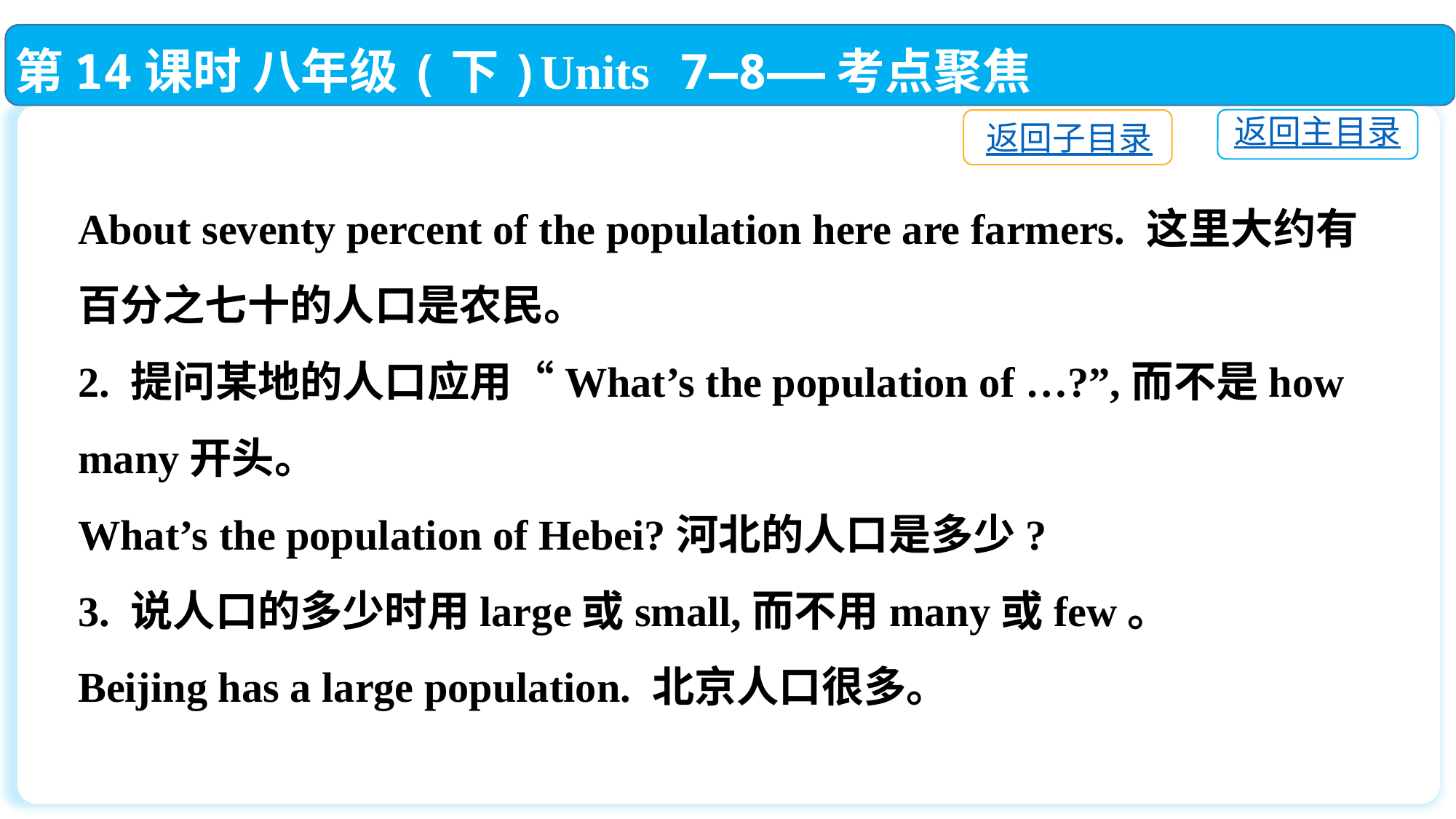

第14课时 八年级(下)Units 7—8——考点聚焦

返回主目录

返回子目录
About seventy percent of the population here are farmers. 这里大约有百分之七十的人口是农民。
2. 提问某地的人口应用“What’s the population of …?”,而不是how many开头。
What’s the population of Hebei?河北的人口是多少?
3. 说人口的多少时用large或small,而不用many或few。
Beijing has a large population. 北京人口很多。